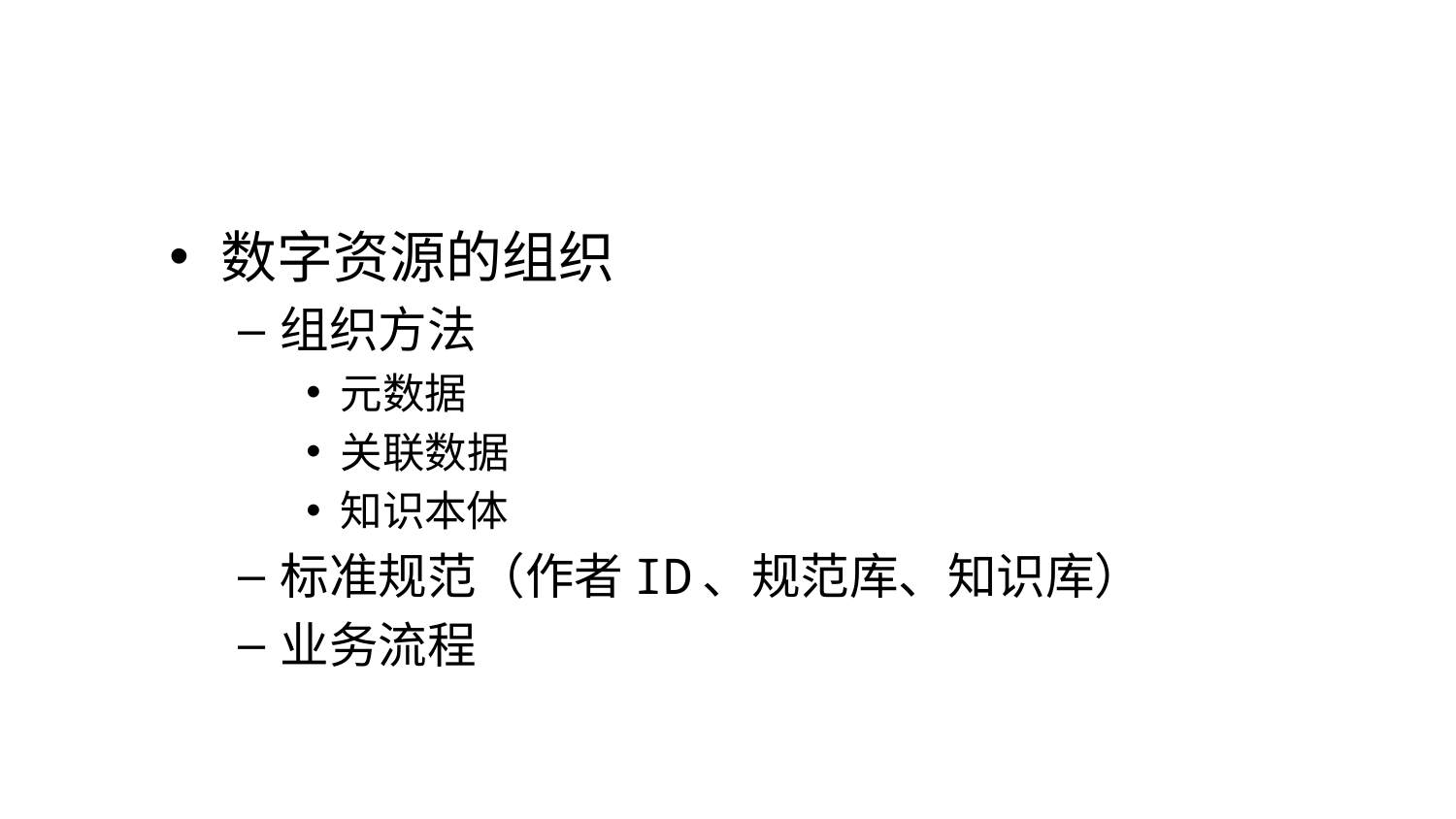

#
数字资源的组织
组织方法
元数据
关联数据
知识本体
标准规范（作者ID、规范库、知识库）
业务流程